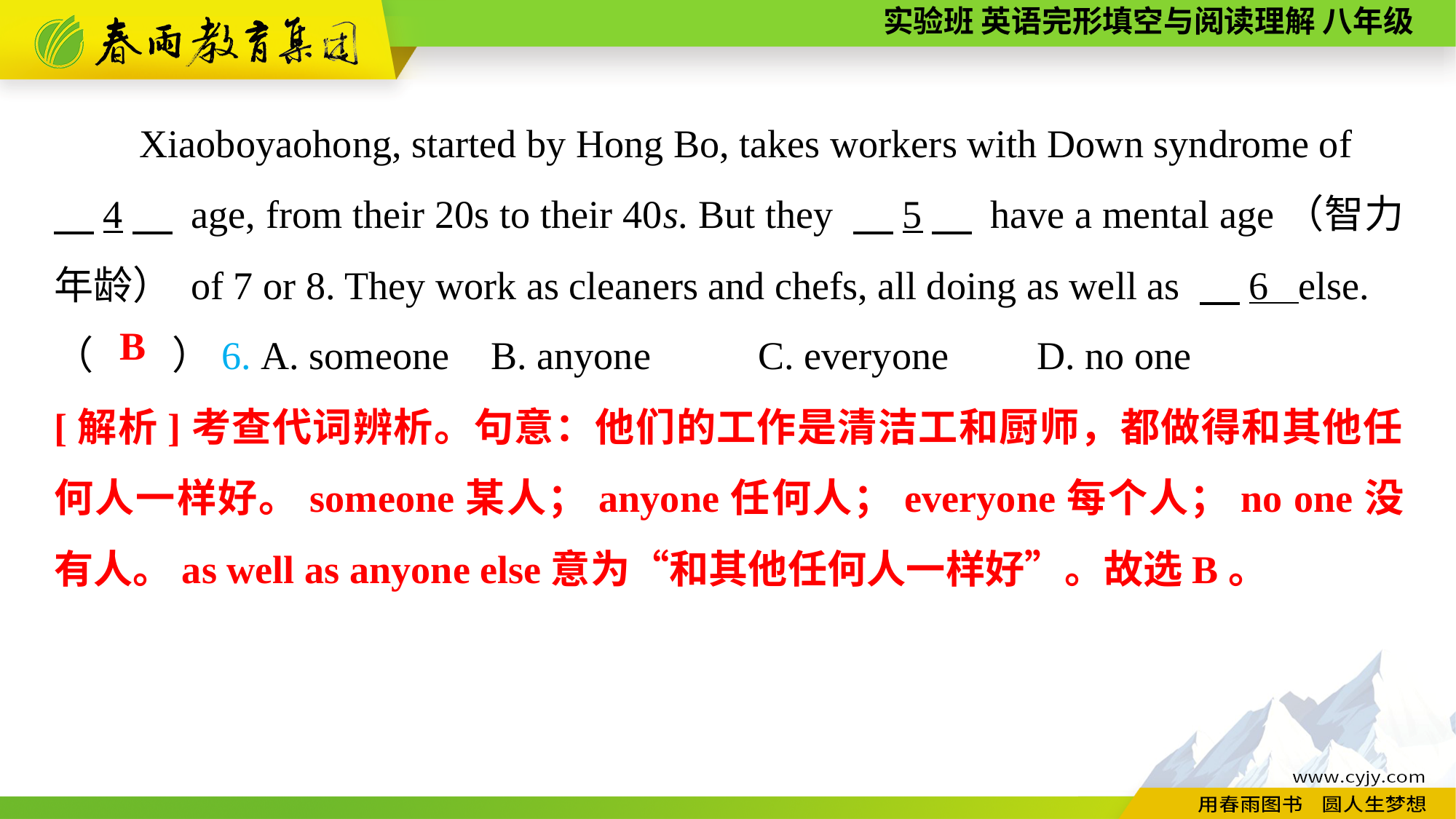

Xiaoboyaohong, started by Hong Bo, takes workers with Down syndrome of
　4　 age, from their 20s to their 40s. But they 　5　 have a mental age（智力年龄） of 7 or 8. They work as cleaners and chefs, all doing as well as 　6  .else.
（　　）6. A. someone	B. anyone	     C. everyone	D. no one
B
[解析]考查代词辨析。句意：他们的工作是清洁工和厨师，都做得和其他任何人一样好。someone某人；anyone任何人；everyone每个人；no one没有人。as well as anyone else意为“和其他任何人一样好”。故选B。